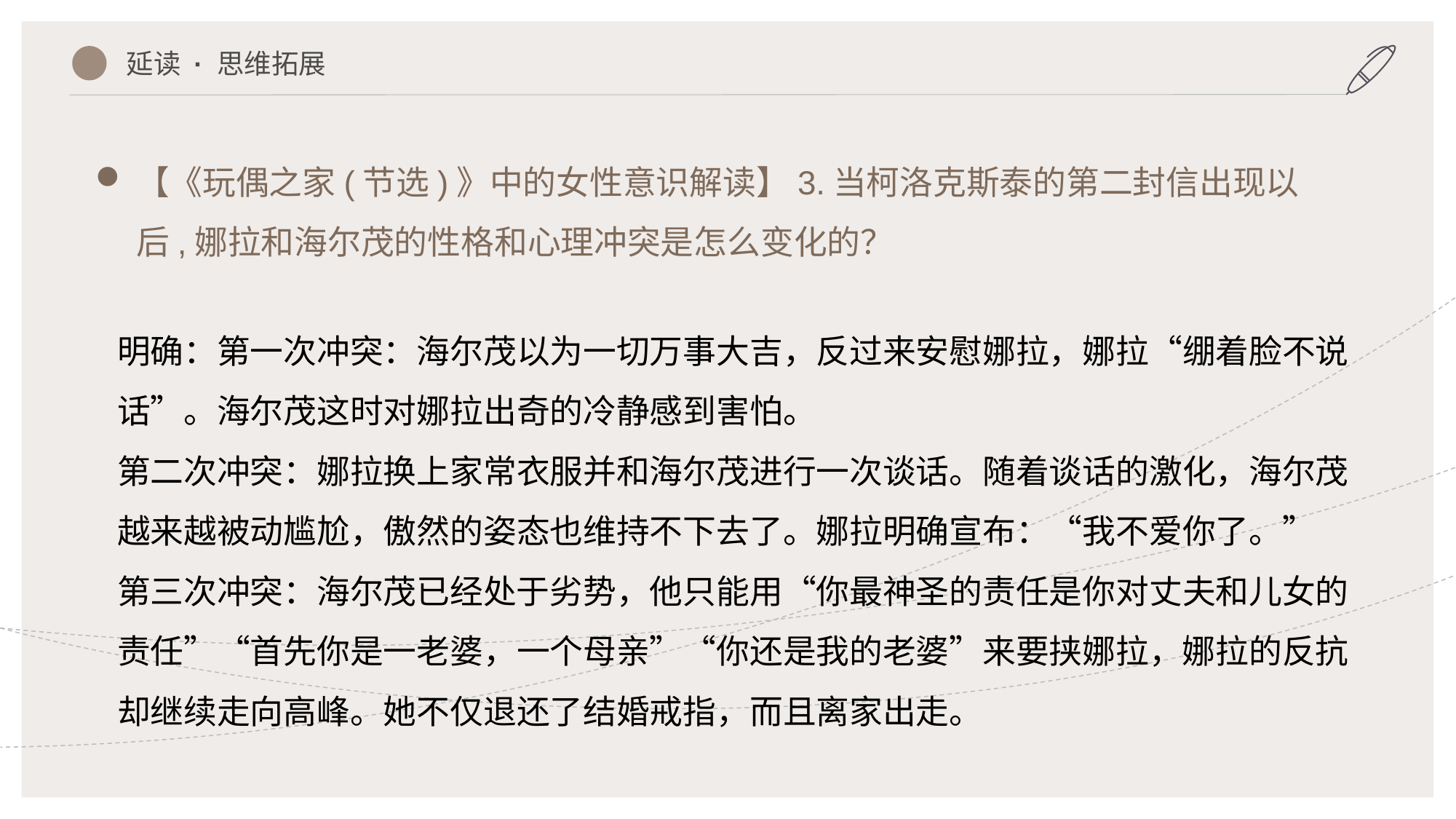

延读 · 思维拓展

【《玩偶之家(节选)》中的女性意识解读】3.当柯洛克斯泰的第二封信出现以后,娜拉和海尔茂的性格和心理冲突是怎么变化的？

明确：第一次冲突：海尔茂以为一切万事大吉，反过来安慰娜拉，娜拉“绷着脸不说话”。海尔茂这时对娜拉出奇的冷静感到害怕。
第二次冲突：娜拉换上家常衣服并和海尔茂进行一次谈话。随着谈话的激化，海尔茂越来越被动尴尬，傲然的姿态也维持不下去了。娜拉明确宣布：“我不爱你了。”
第三次冲突：海尔茂已经处于劣势，他只能用“你最神圣的责任是你对丈夫和儿女的责任”“首先你是一老婆，一个母亲”“你还是我的老婆”来要挟娜拉，娜拉的反抗却继续走向高峰。她不仅退还了结婚戒指，而且离家出走。